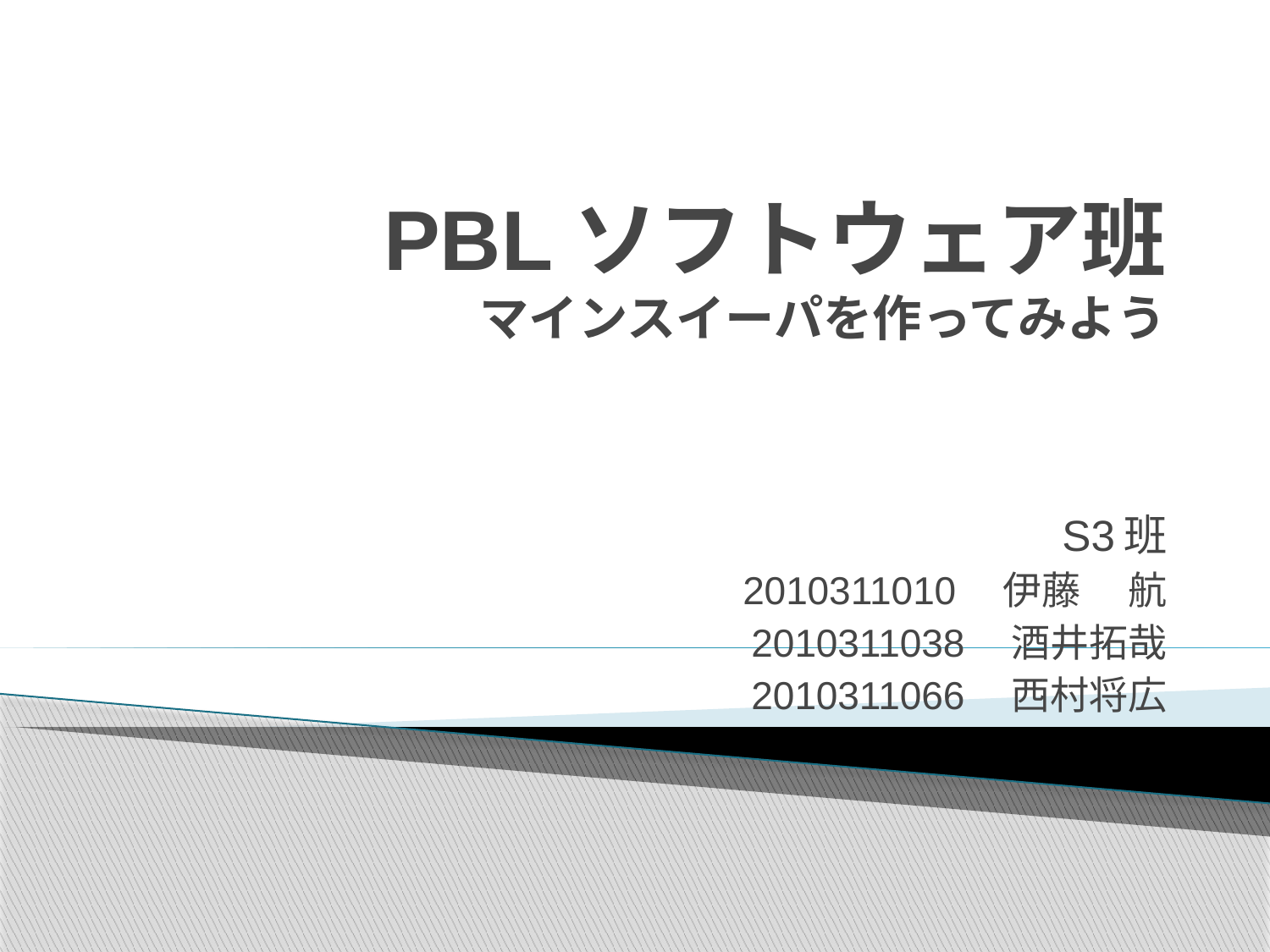

# PBLソフトウェア班 マインスイーパを作ってみよう
S3班
2010311010　伊藤　 航
2010311038　酒井拓哉
2010311066　西村将広